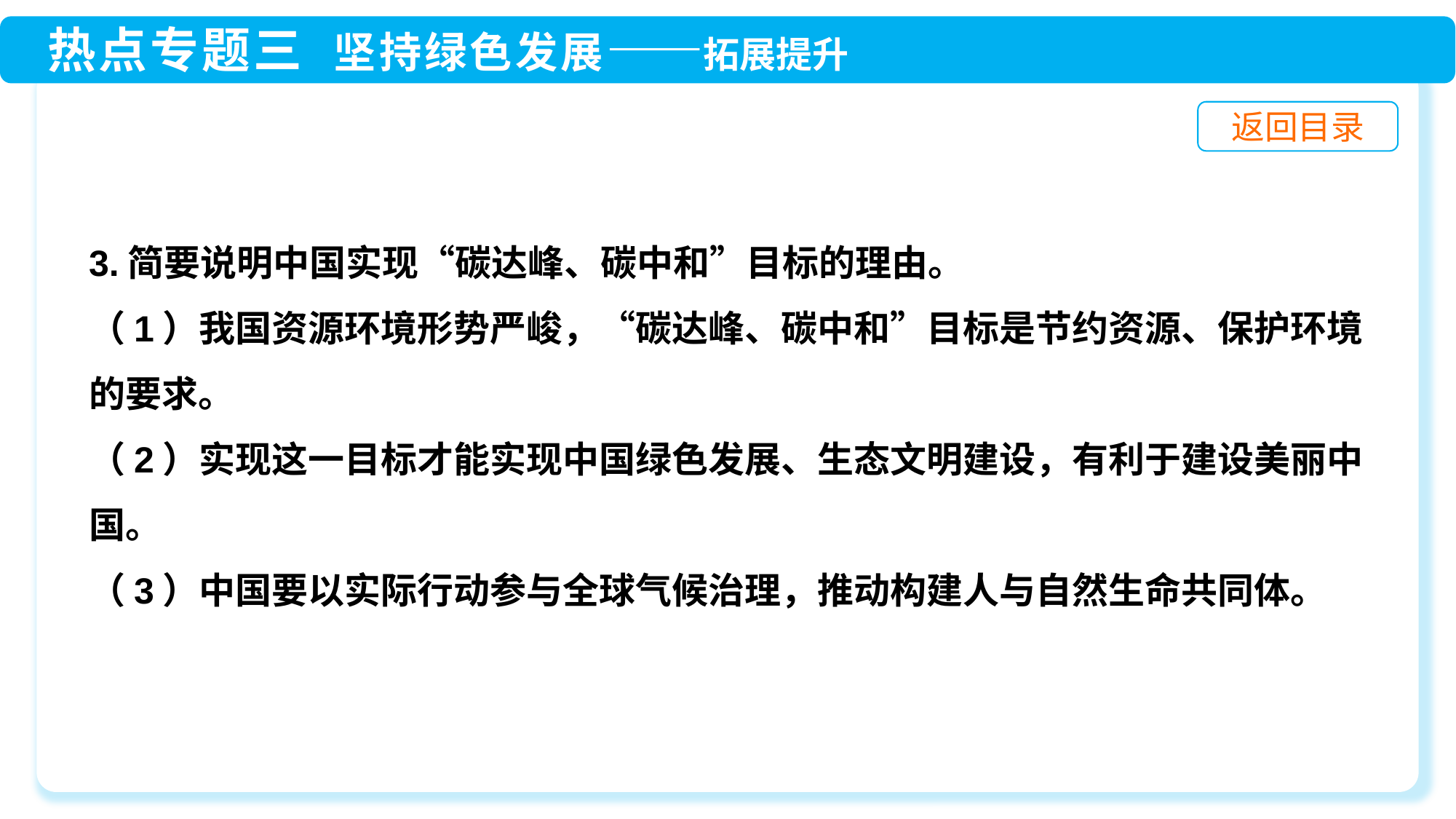

3.简要说明中国实现“碳达峰、碳中和”目标的理由。
（1）我国资源环境形势严峻，“碳达峰、碳中和”目标是节约资源、保护环境的要求。
（2）实现这一目标才能实现中国绿色发展、生态文明建设，有利于建设美丽中国。
（3）中国要以实际行动参与全球气候治理，推动构建人与自然生命共同体。